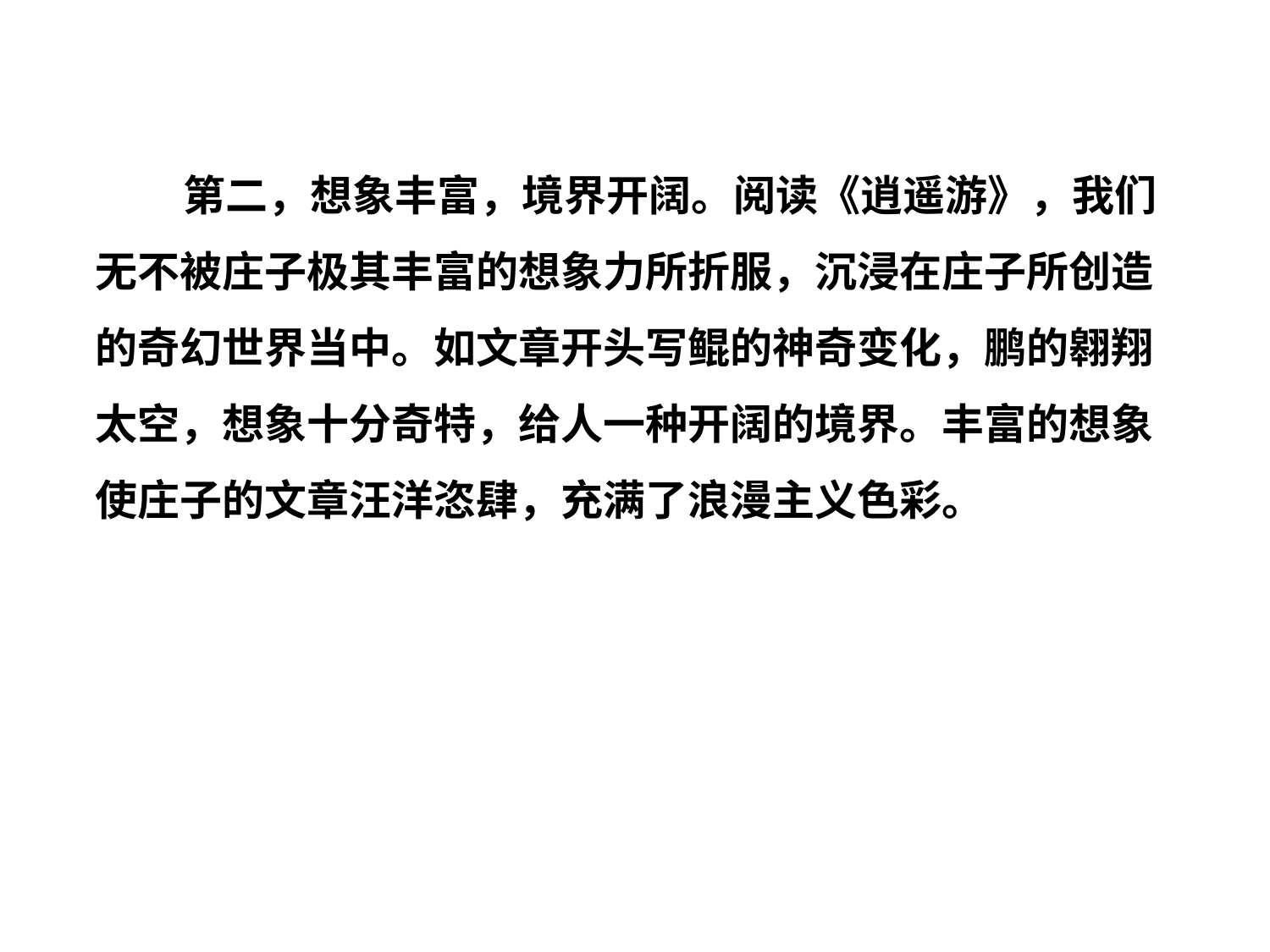

第二，想象丰富，境界开阔。阅读《逍遥游》，我们无不被庄子极其丰富的想象力所折服，沉浸在庄子所创造的奇幻世界当中。如文章开头写鲲的神奇变化，鹏的翱翔太空，想象十分奇特，给人一种开阔的境界。丰富的想象使庄子的文章汪洋恣肆，充满了浪漫主义色彩。